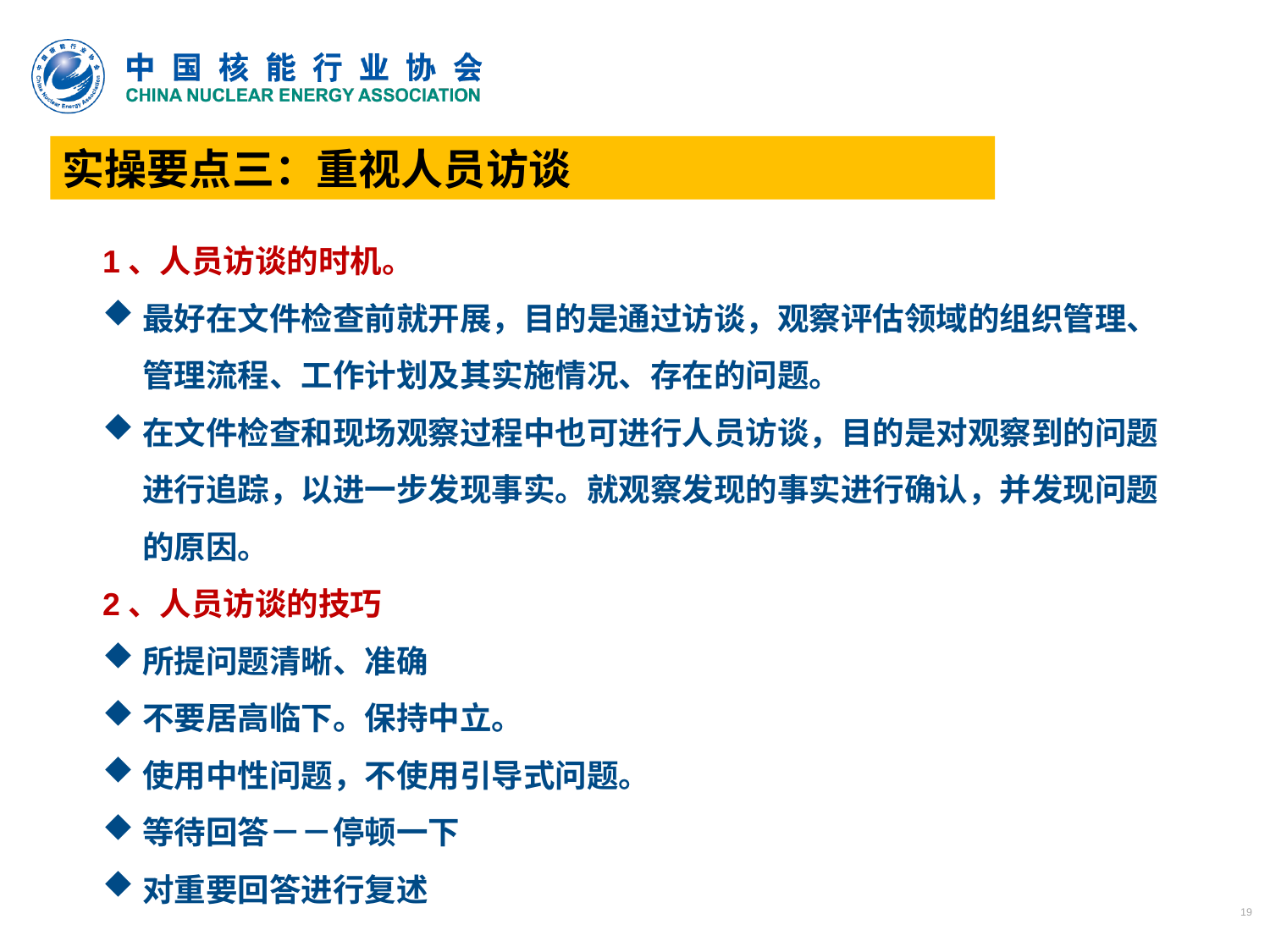

实操要点三：重视人员访谈
1、人员访谈的时机。
最好在文件检查前就开展，目的是通过访谈，观察评估领域的组织管理、管理流程、工作计划及其实施情况、存在的问题。
在文件检查和现场观察过程中也可进行人员访谈，目的是对观察到的问题进行追踪，以进一步发现事实。就观察发现的事实进行确认，并发现问题的原因。
2、人员访谈的技巧
所提问题清晰、准确
不要居高临下。保持中立。
使用中性问题，不使用引导式问题。
等待回答－－停顿一下
对重要回答进行复述
19